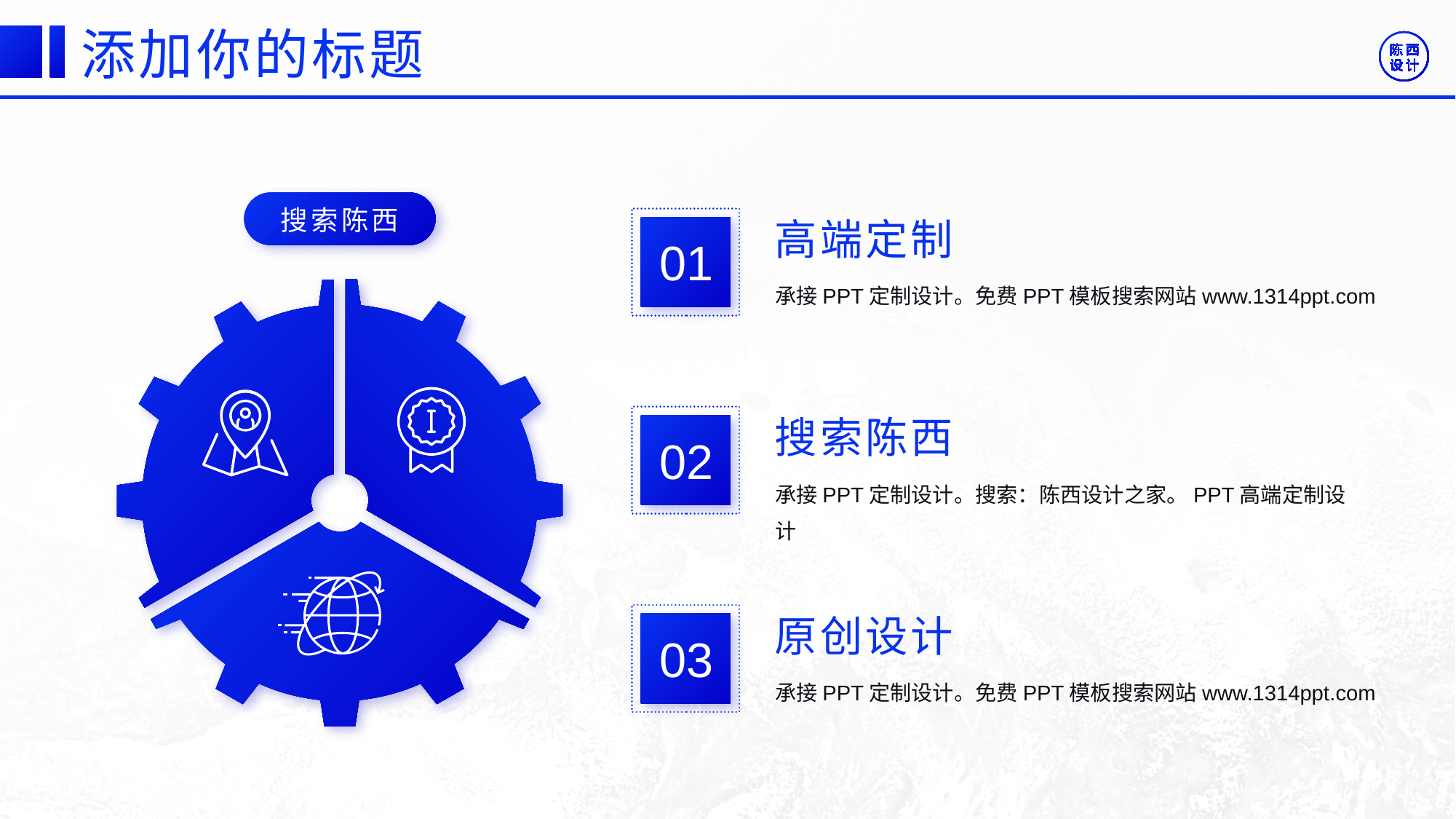

©版权所有：陈西设计之家(微信号：2090298045）
©版权所属公司：合肥陈西文化传媒科技有限公司
©版权所有：陈西设计之家(微信号：2090298045）
©版权所属公司：合肥陈西文化传媒科技有限公司
添加你的标题

搜索陈西
高端定制

01
承接PPT定制设计。免费PPT模板搜索网站www.1314ppt.com

搜索陈西

02
承接PPT定制设计。搜索：陈西设计之家。PPT高端定制设计

原创设计

03
承接PPT定制设计。免费PPT模板搜索网站www.1314ppt.com
©版权所有：陈西设计之家(微信号：2090298045）
©版权所属公司：合肥陈西文化传媒科技有限公司